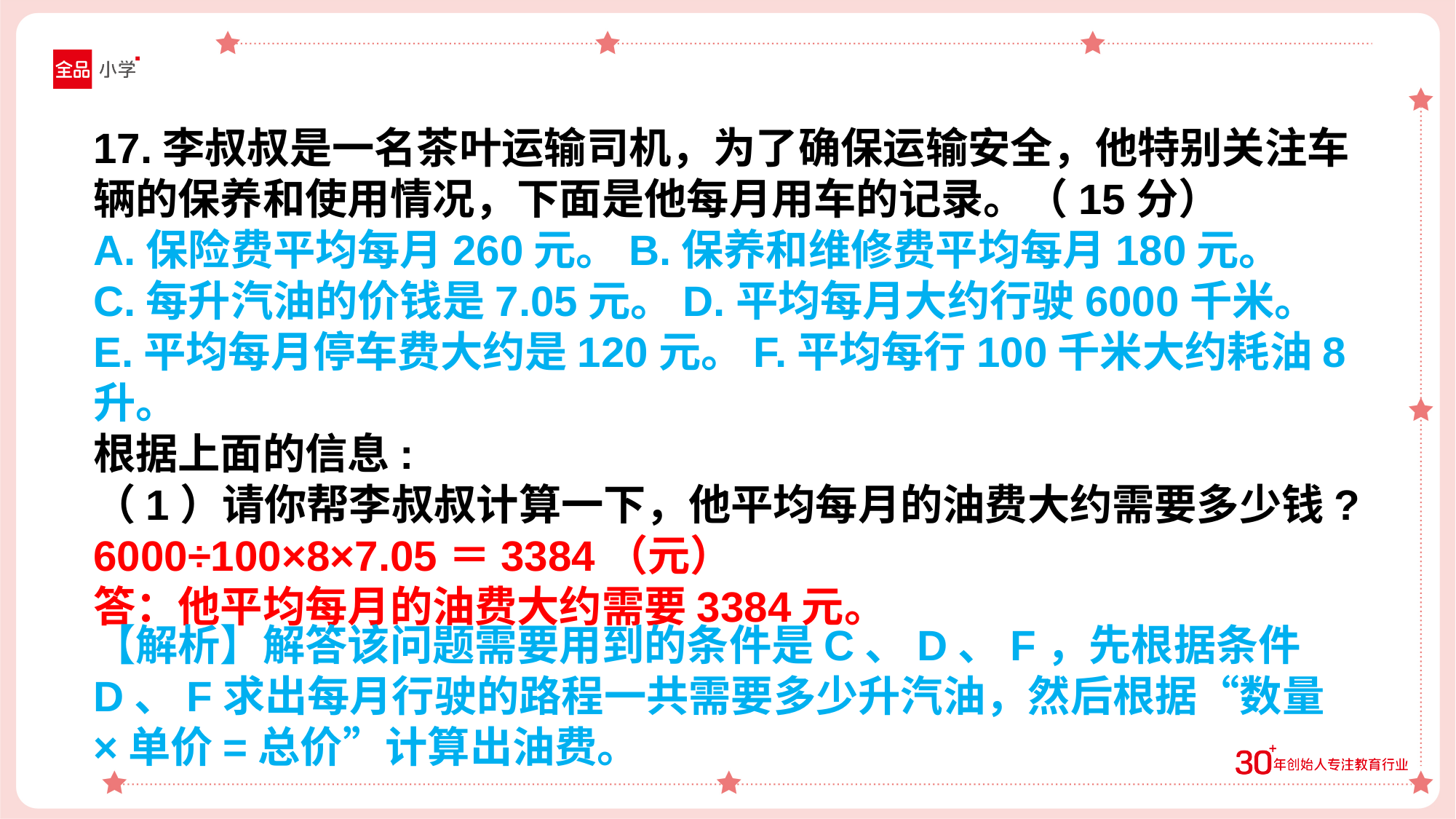

17.李叔叔是一名茶叶运输司机，为了确保运输安全，他特别关注车辆的保养和使用情况，下面是他每月用车的记录。（15分）
A.保险费平均每月260元。B.保养和维修费平均每月180元。
C.每升汽油的价钱是7.05元。D.平均每月大约行驶6000千米。
E.平均每月停车费大约是120元。F.平均每行100千米大约耗油8升。
根据上面的信息:
（1）请你帮李叔叔计算一下，他平均每月的油费大约需要多少钱?
6000÷100×8×7.05＝3384（元）
答：他平均每月的油费大约需要3384元。

【解析】解答该问题需要用到的条件是C、D、F，先根据条件D、F求出每月行驶的路程一共需要多少升汽油，然后根据“数量×单价=总价”计算出油费。